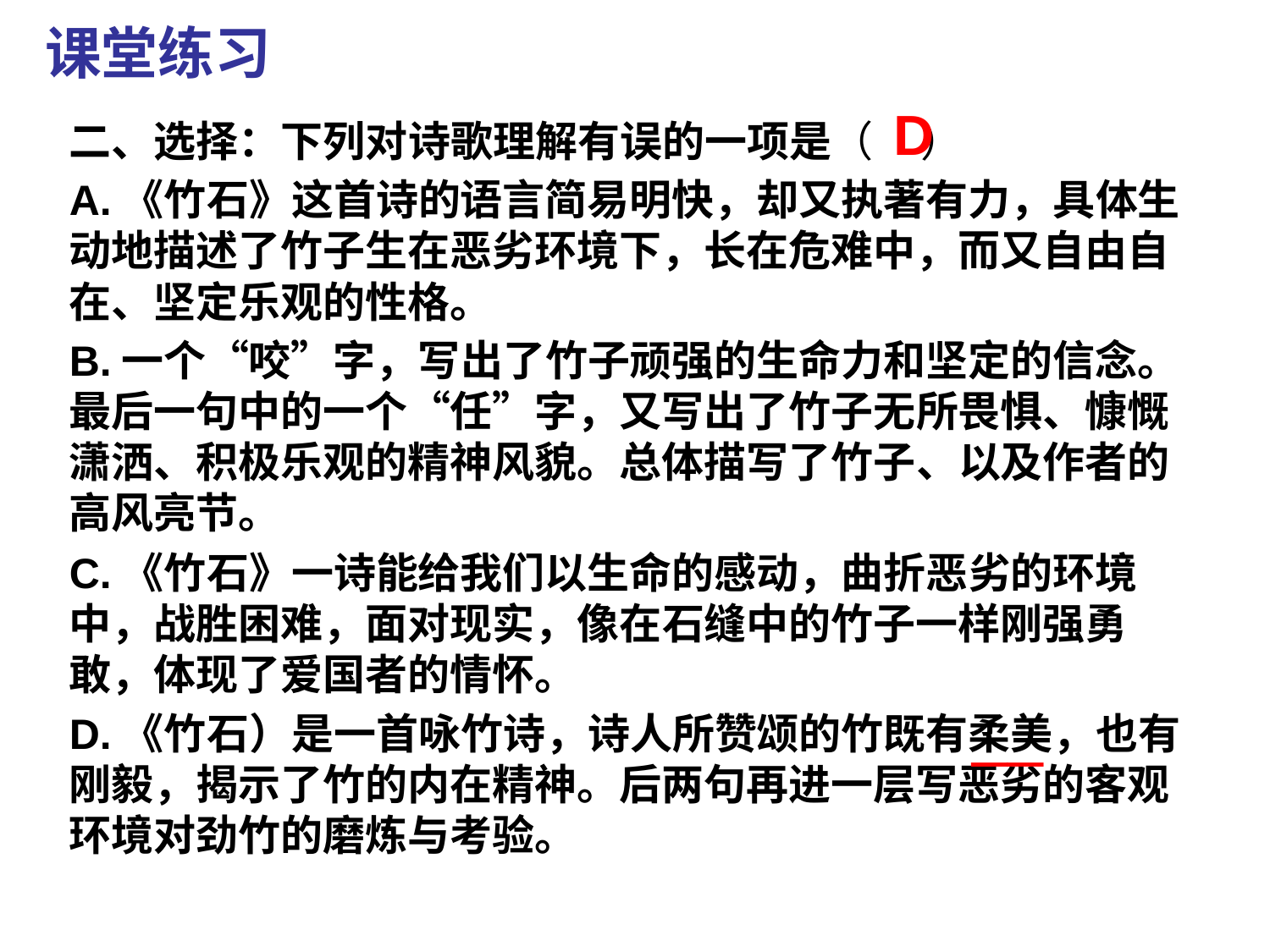

课堂练习
D
二、选择：下列对诗歌理解有误的一项是（     ）
A.《竹石》这首诗的语言简易明快，却又执著有力，具体生动地描述了竹子生在恶劣环境下，长在危难中，而又自由自在、坚定乐观的性格。
B.一个“咬”字，写出了竹子顽强的生命力和坚定的信念。最后一句中的一个“任”字，又写出了竹子无所畏惧、慷慨潇洒、积极乐观的精神风貌。总体描写了竹子、以及作者的高风亮节。
C.《竹石》一诗能给我们以生命的感动，曲折恶劣的环境中，战胜困难，面对现实，像在石缝中的竹子一样刚强勇敢，体现了爱国者的情怀。
D.《竹石）是一首咏竹诗，诗人所赞颂的竹既有柔美，也有刚毅，揭示了竹的内在精神。后两句再进一层写恶劣的客观环境对劲竹的磨炼与考验。
__